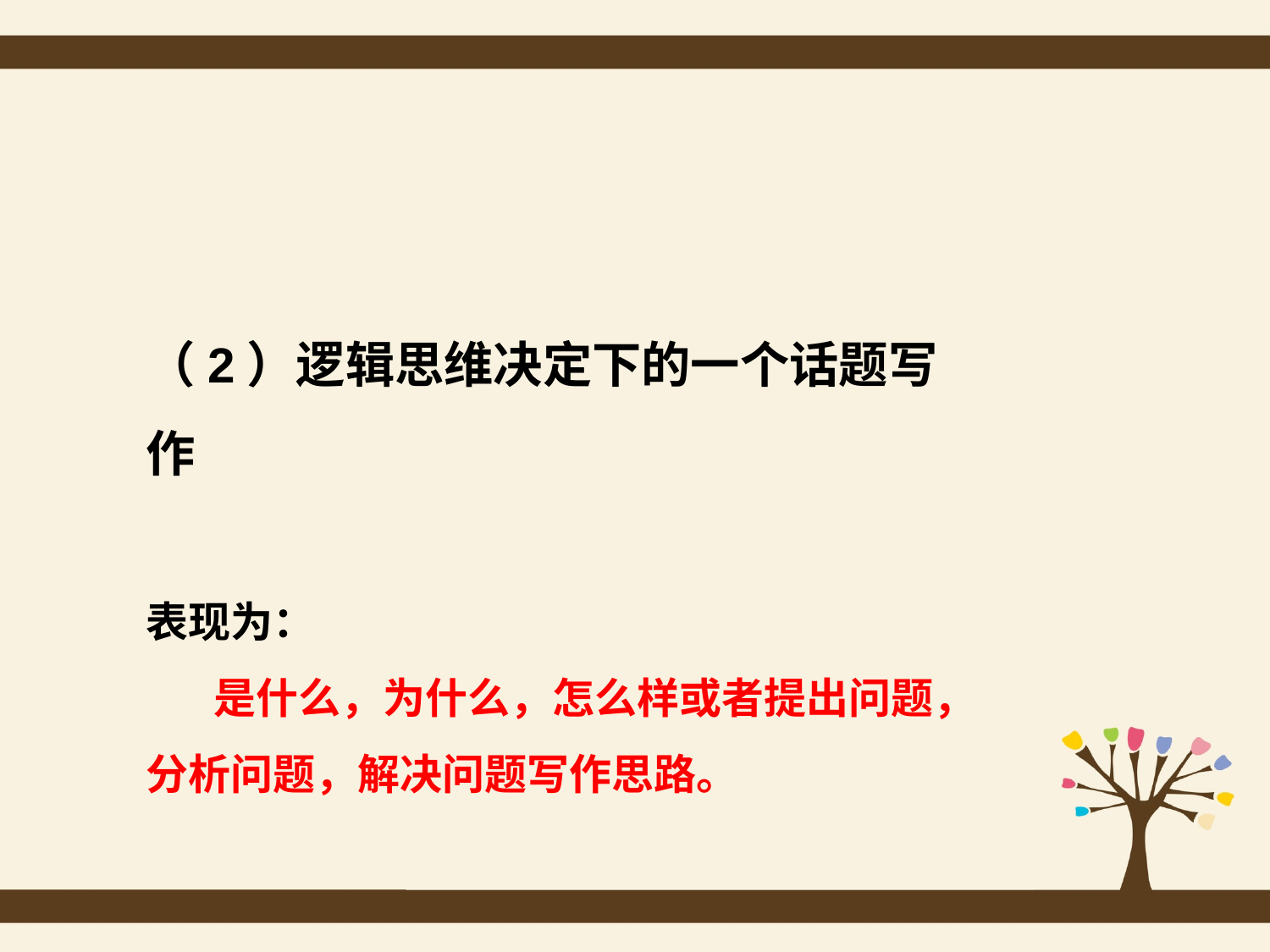

（2）逻辑思维决定下的一个话题写作

表现为：
      是什么，为什么，怎么样或者提出问题，分析问题，解决问题写作思路。